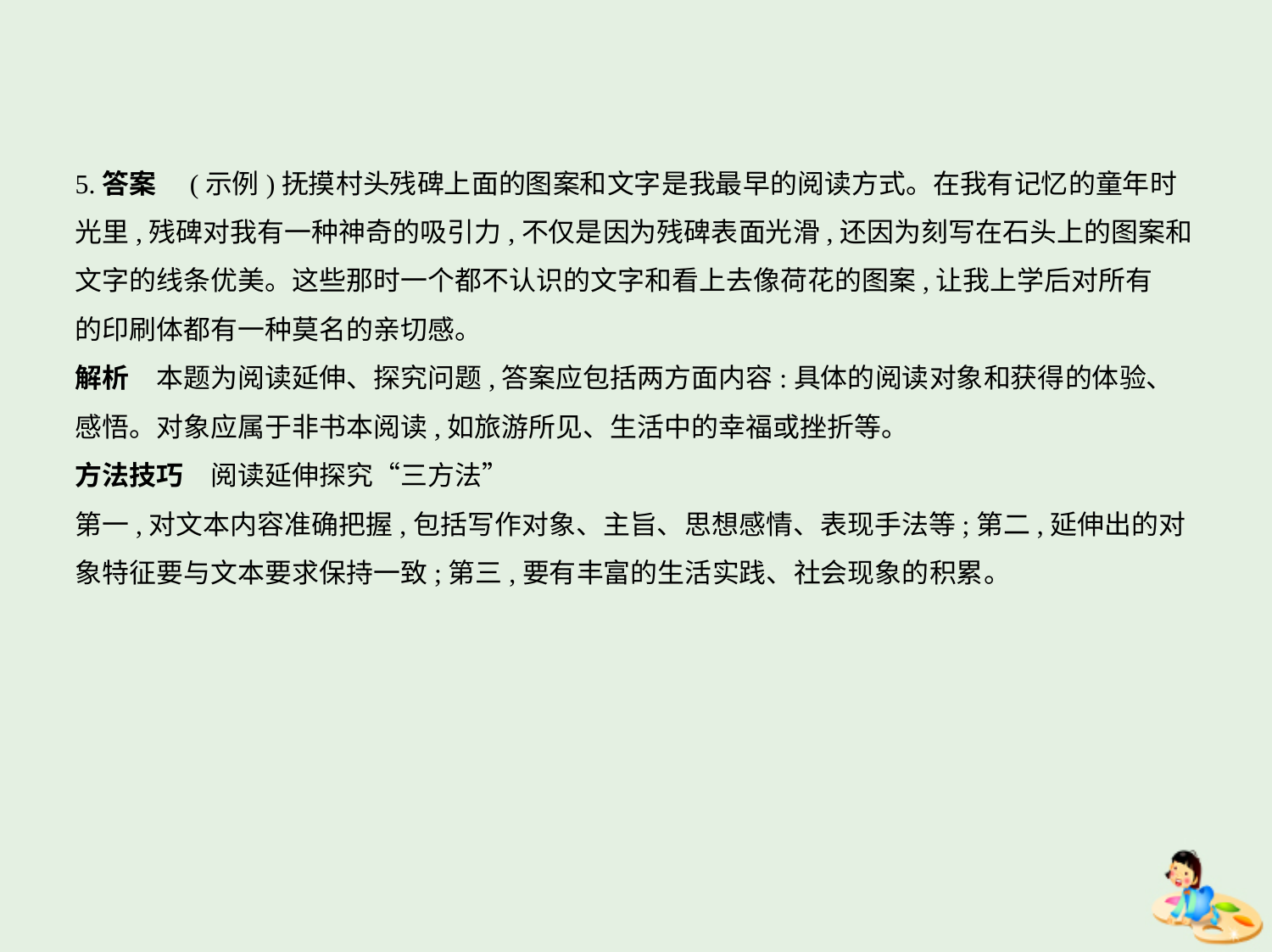

5.答案　(示例)抚摸村头残碑上面的图案和文字是我最早的阅读方式。在我有记忆的童年时
光里,残碑对我有一种神奇的吸引力,不仅是因为残碑表面光滑,还因为刻写在石头上的图案和
文字的线条优美。这些那时一个都不认识的文字和看上去像荷花的图案,让我上学后对所有
的印刷体都有一种莫名的亲切感。
解析　本题为阅读延伸、探究问题,答案应包括两方面内容:具体的阅读对象和获得的体验、
感悟。对象应属于非书本阅读,如旅游所见、生活中的幸福或挫折等。
方法技巧　阅读延伸探究“三方法”
第一,对文本内容准确把握,包括写作对象、主旨、思想感情、表现手法等;第二,延伸出的对
象特征要与文本要求保持一致;第三,要有丰富的生活实践、社会现象的积累。